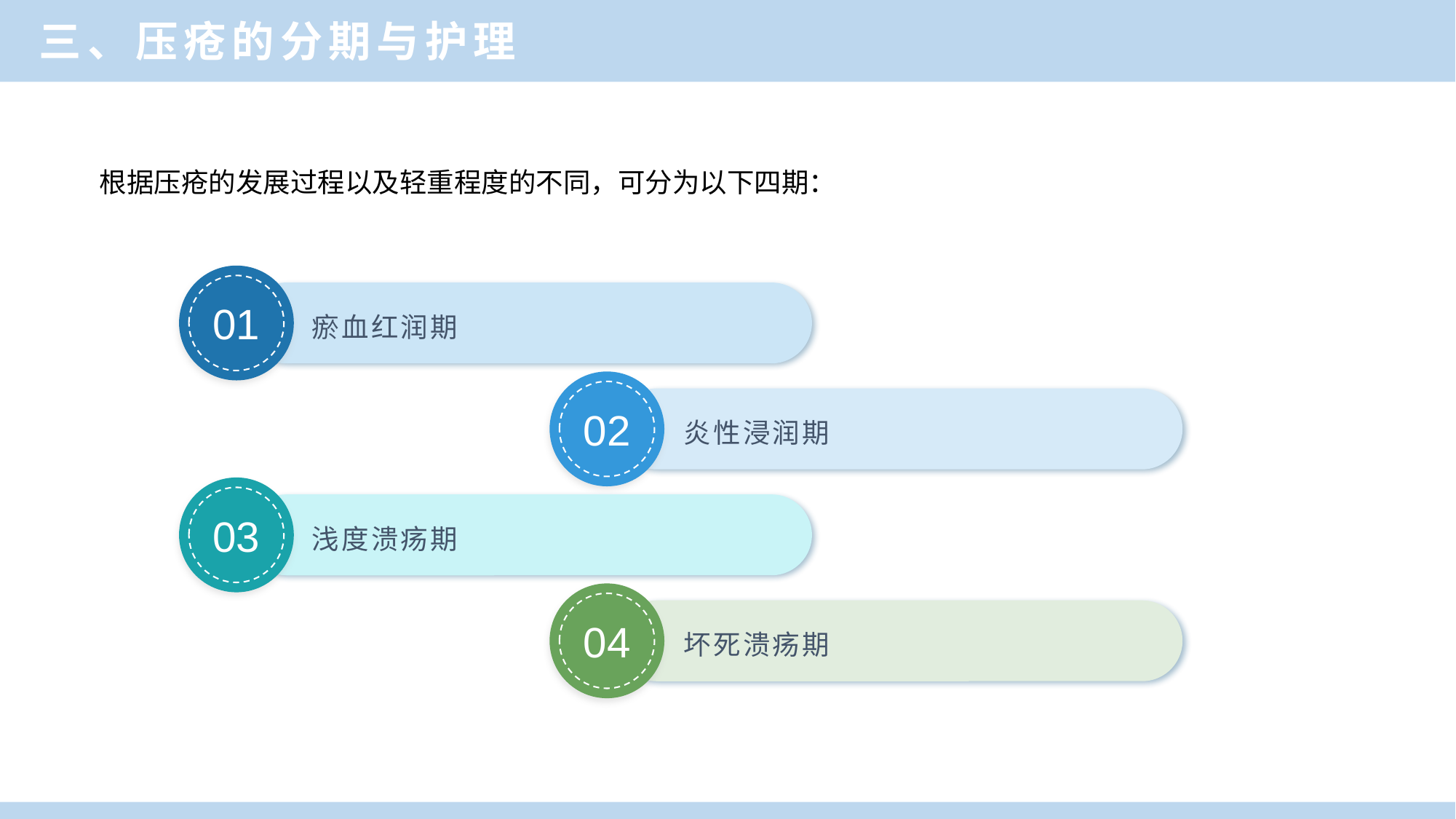

三、压疮的分期与护理
根据压疮的发展过程以及轻重程度的不同，可分为以下四期：

01

瘀血红润期

02

炎性浸润期

03

浅度溃疡期

04

坏死溃疡期